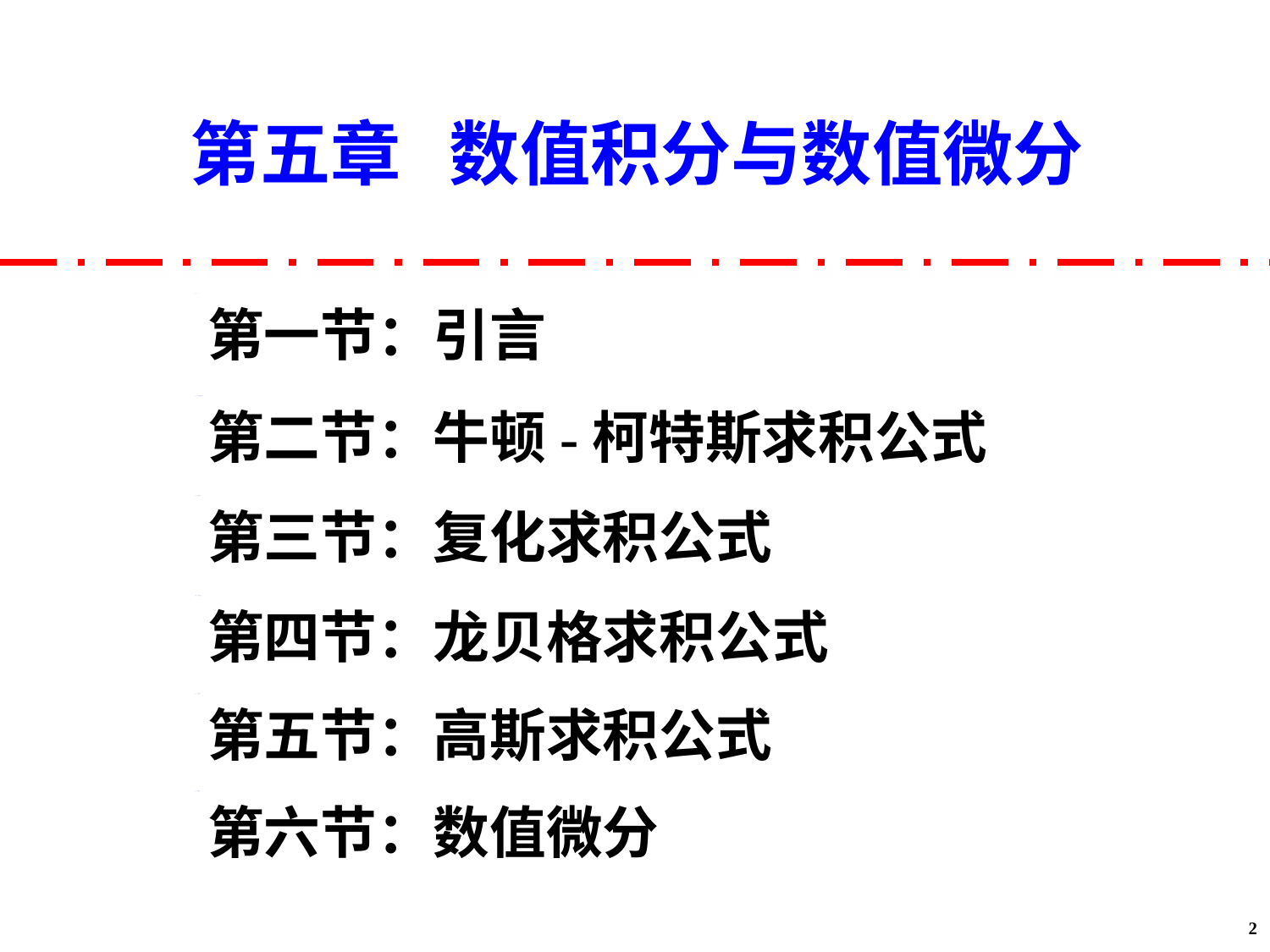

第五章   数值积分与数值微分

第一节：引言
第二节：牛顿-柯特斯求积公式
第三节：复化求积公式
第四节：龙贝格求积公式
第五节：高斯求积公式
第六节：数值微分
2